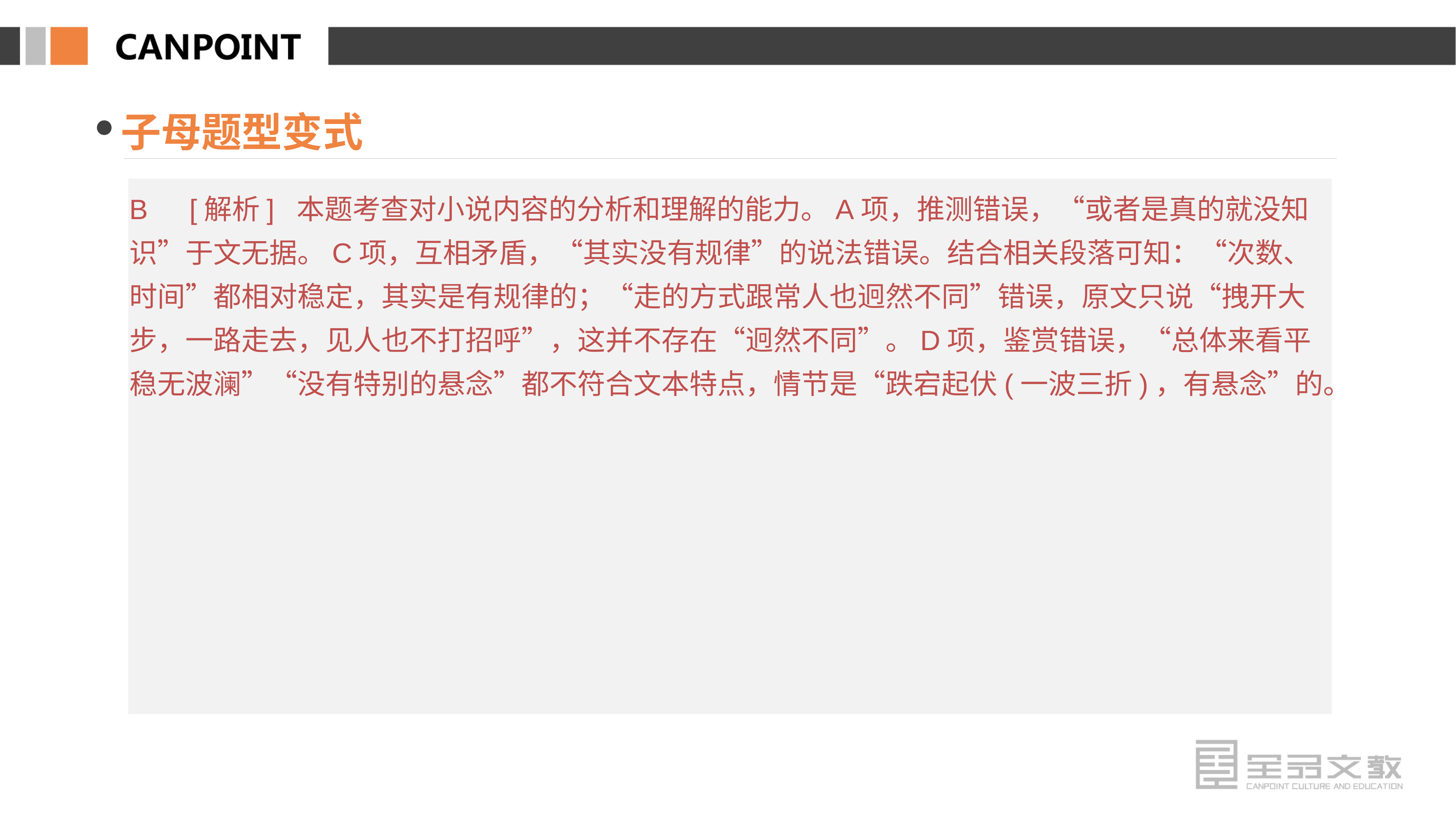

子母题型变式

B　[解析]  本题考查对小说内容的分析和理解的能力。A项，推测错误，“或者是真的就没知识”于文无据。C项，互相矛盾，“其实没有规律”的说法错误。结合相关段落可知：“次数、时间”都相对稳定，其实是有规律的；“走的方式跟常人也迥然不同”错误，原文只说“拽开大步，一路走去，见人也不打招呼”，这并不存在“迥然不同”。D项，鉴赏错误，“总体来看平稳无波澜”“没有特别的悬念”都不符合文本特点，情节是“跌宕起伏(一波三折)，有悬念”的。